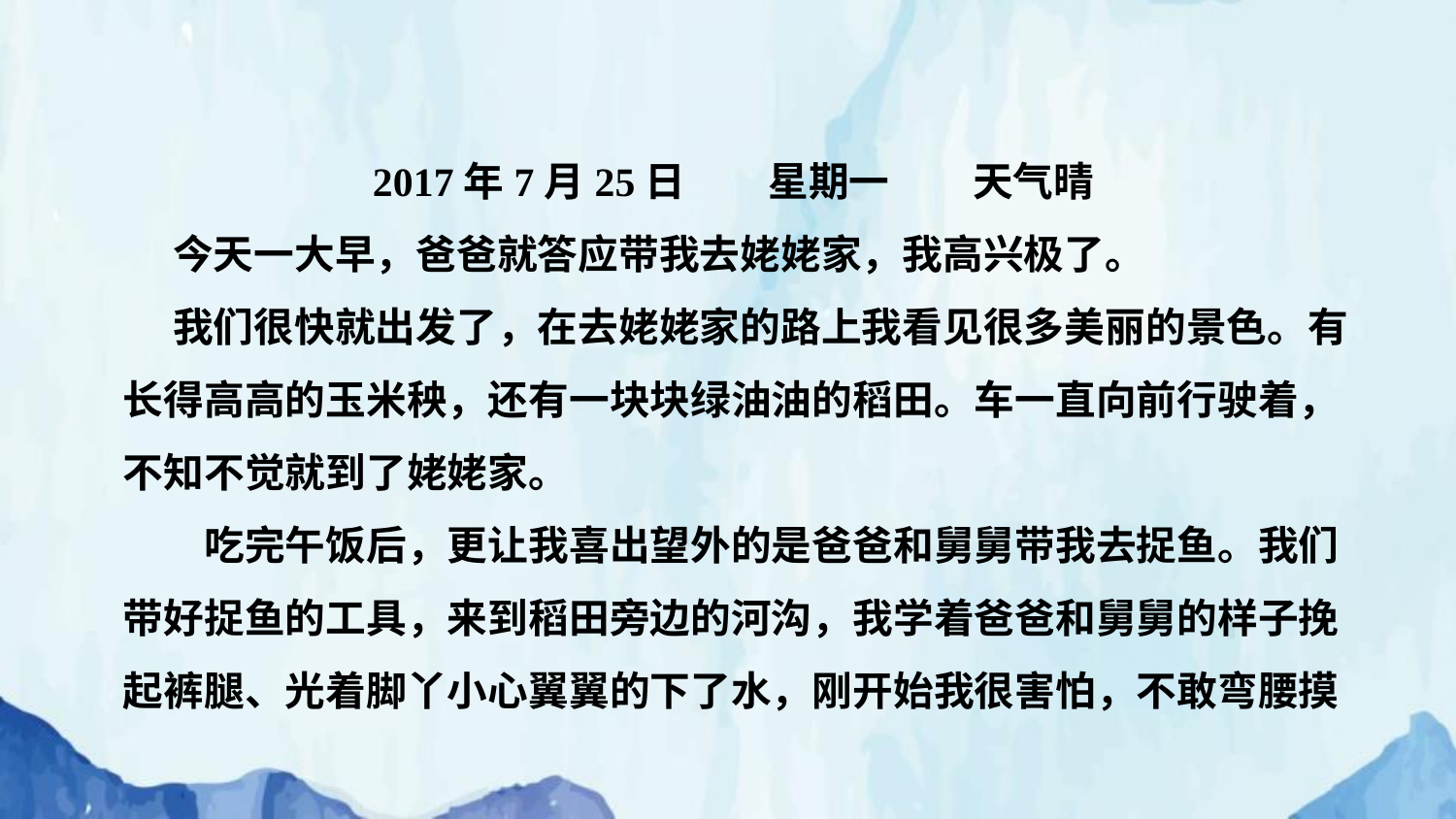

2017年7月25日         星期一         天气晴
　 今天一大早，爸爸就答应带我去姥姥家，我高兴极了。
　 我们很快就出发了，在去姥姥家的路上我看见很多美丽的景色。有长得高高的玉米秧，还有一块块绿油油的稻田。车一直向前行驶着，不知不觉就到了姥姥家。
　　吃完午饭后，更让我喜出望外的是爸爸和舅舅带我去捉鱼。我们带好捉鱼的工具，来到稻田旁边的河沟，我学着爸爸和舅舅的样子挽起裤腿、光着脚丫小心翼翼的下了水，刚开始我很害怕，不敢弯腰摸